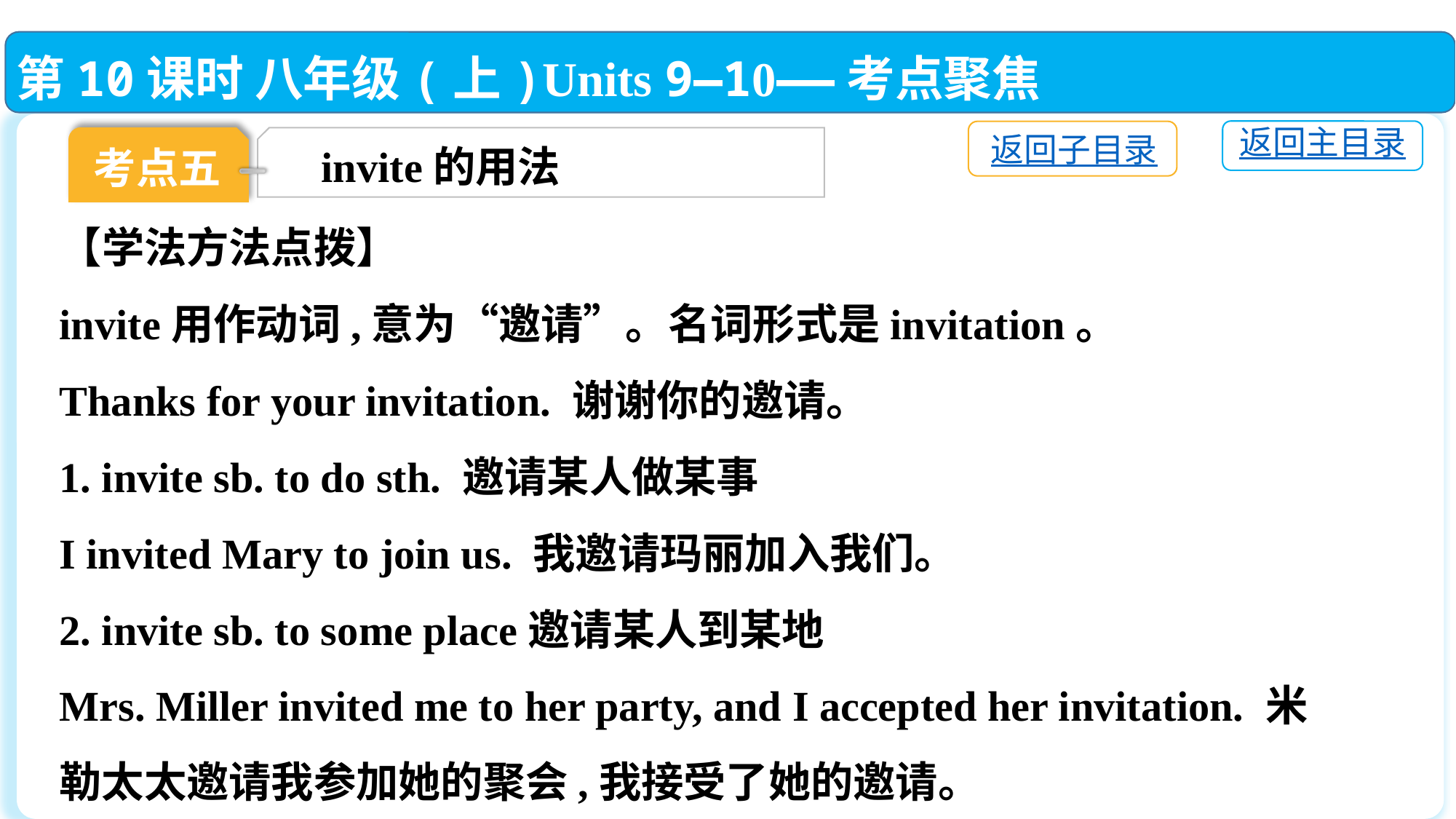

第10课时 八年级(上)Units 9—10——考点聚焦

返回主目录

返回子目录
考点五
invite的用法

【学法方法点拨】
invite用作动词,意为“邀请”。名词形式是invitation。
Thanks for your invitation. 谢谢你的邀请。
1. invite sb. to do sth. 邀请某人做某事
I invited Mary to join us. 我邀请玛丽加入我们。
2. invite sb. to some place邀请某人到某地
Mrs. Miller invited me to her party, and I accepted her invitation. 米勒太太邀请我参加她的聚会,我接受了她的邀请。